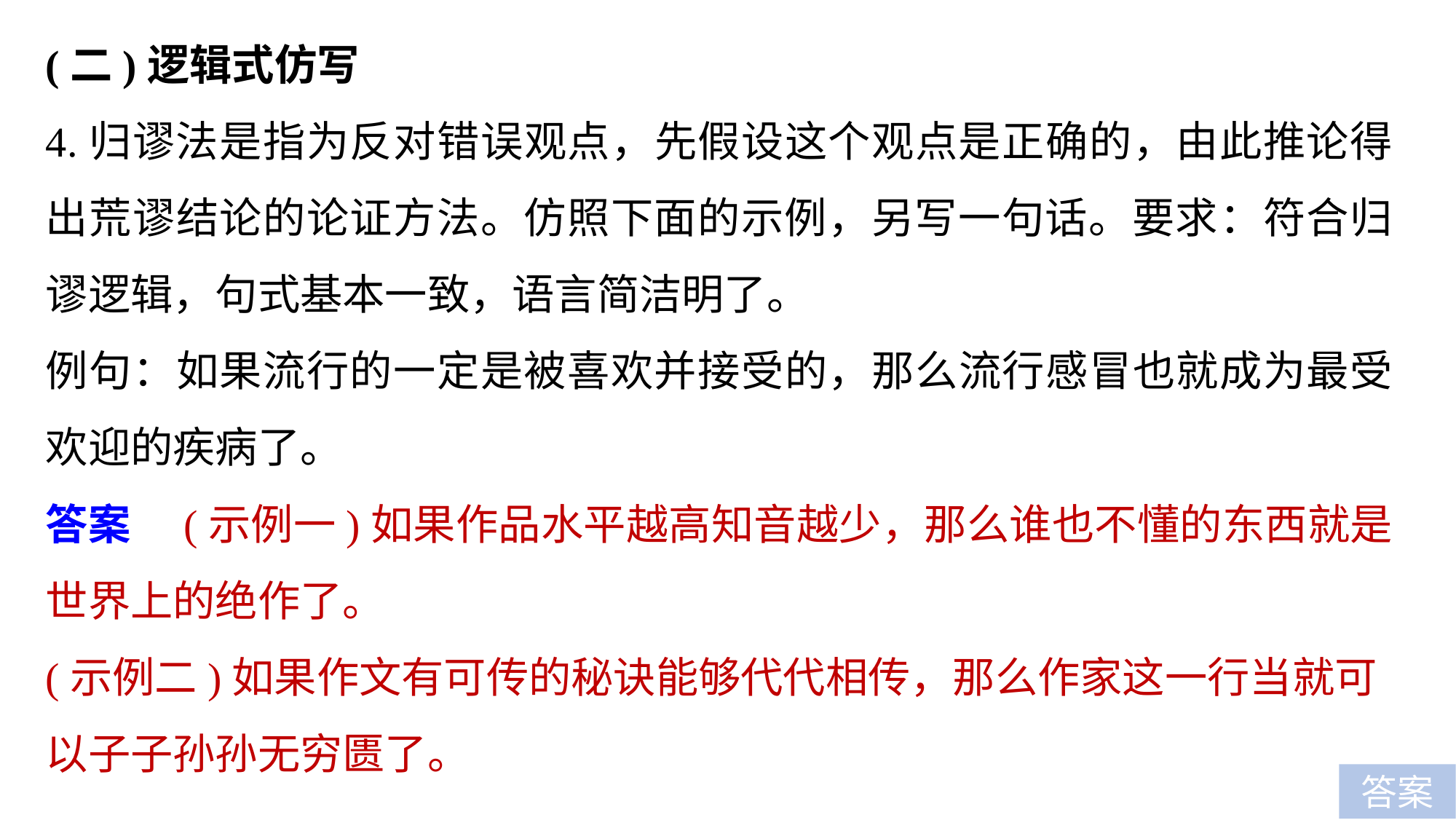

(二)逻辑式仿写
4.归谬法是指为反对错误观点，先假设这个观点是正确的，由此推论得出荒谬结论的论证方法。仿照下面的示例，另写一句话。要求：符合归谬逻辑，句式基本一致，语言简洁明了。
例句：如果流行的一定是被喜欢并接受的，那么流行感冒也就成为最受欢迎的疾病了。
答案　(示例一)如果作品水平越高知音越少，那么谁也不懂的东西就是世界上的绝作了。
(示例二)如果作文有可传的秘诀能够代代相传，那么作家这一行当就可以子子孙孙无穷匮了。
答案